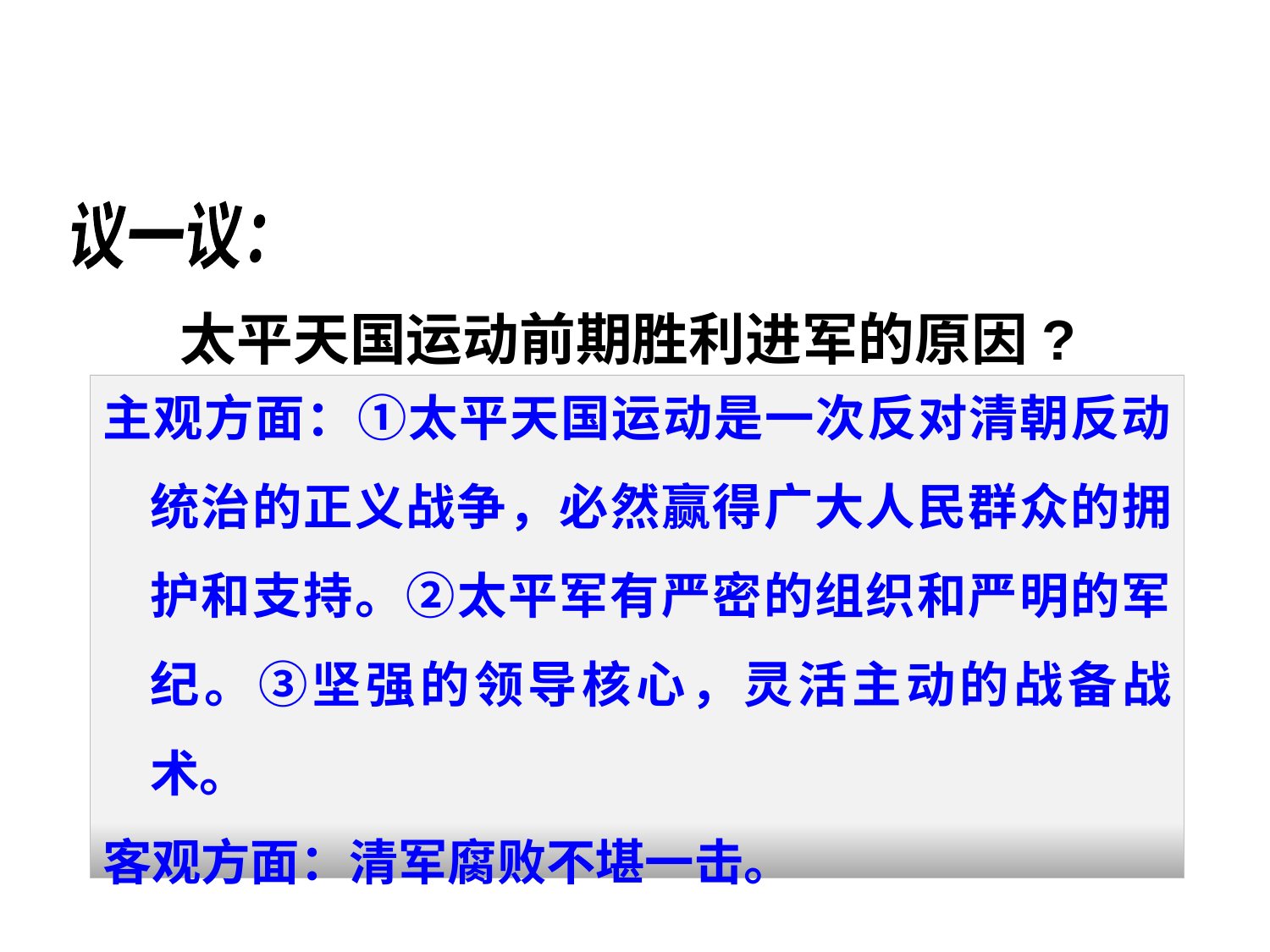

议一议：
太平天国运动前期胜利进军的原因?

主观方面：①太平天国运动是一次反对清朝反动统治的正义战争，必然赢得广大人民群众的拥护和支持。②太平军有严密的组织和严明的军纪。③坚强的领导核心，灵活主动的战备战术。
客观方面：清军腐败不堪一击。